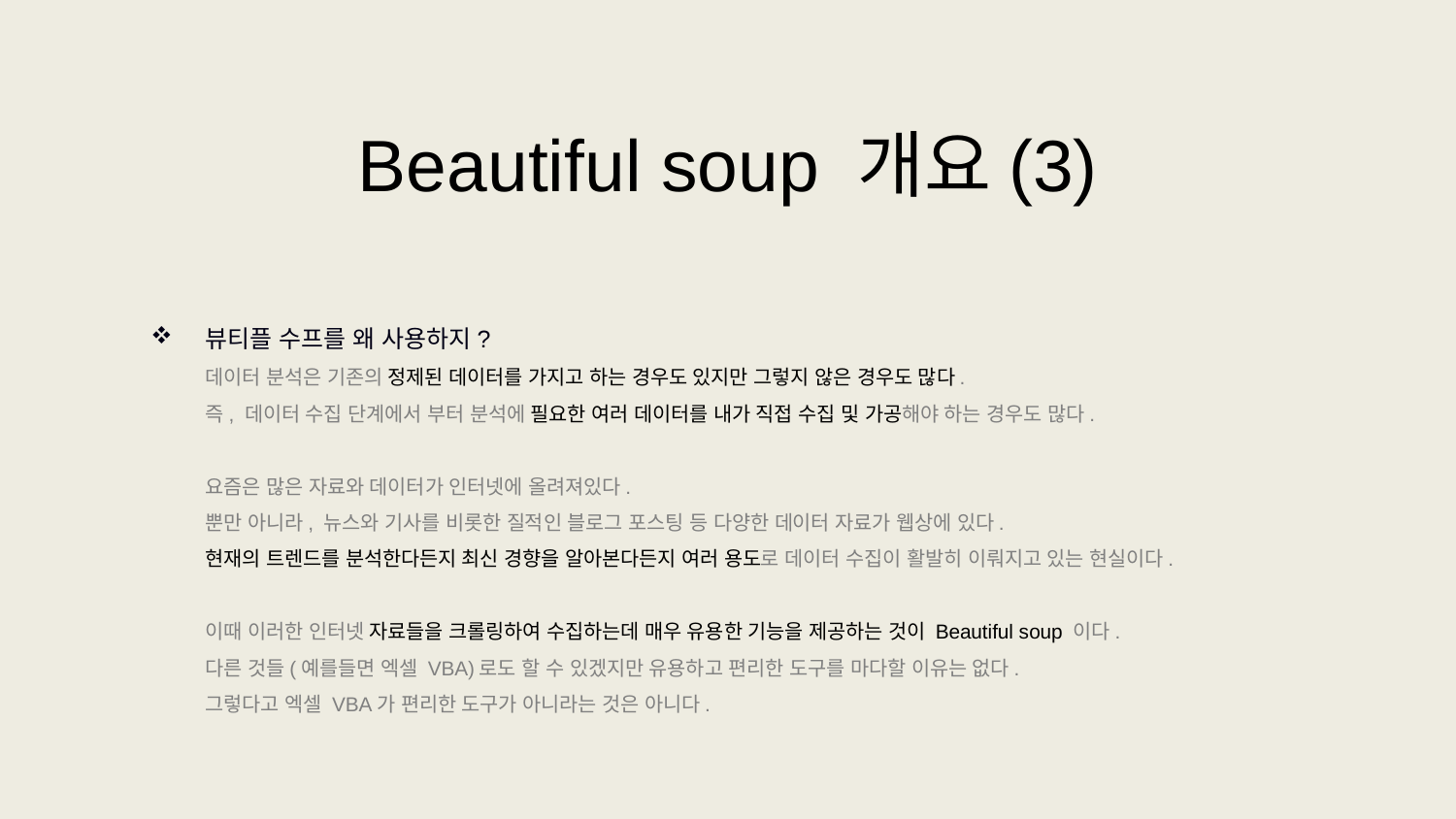

Beautiful soup 개요(3)
뷰티플 수프를 왜 사용하지?
데이터 분석은 기존의 정제된 데이터를 가지고 하는 경우도 있지만 그렇지 않은 경우도 많다.
즉, 데이터 수집 단계에서 부터 분석에 필요한 여러 데이터를 내가 직접 수집 및 가공해야 하는 경우도 많다.
요즘은 많은 자료와 데이터가 인터넷에 올려져있다.
뿐만 아니라, 뉴스와 기사를 비롯한 질적인 블로그 포스팅 등 다양한 데이터 자료가 웹상에 있다.
현재의 트렌드를 분석한다든지 최신 경향을 알아본다든지 여러 용도로 데이터 수집이 활발히 이뤄지고 있는 현실이다.
이때 이러한 인터넷 자료들을 크롤링하여 수집하는데 매우 유용한 기능을 제공하는 것이 Beautiful soup 이다.
다른 것들(예를들면 엑셀 VBA)로도 할 수 있겠지만 유용하고 편리한 도구를 마다할 이유는 없다.
그렇다고 엑셀 VBA가 편리한 도구가 아니라는 것은 아니다.